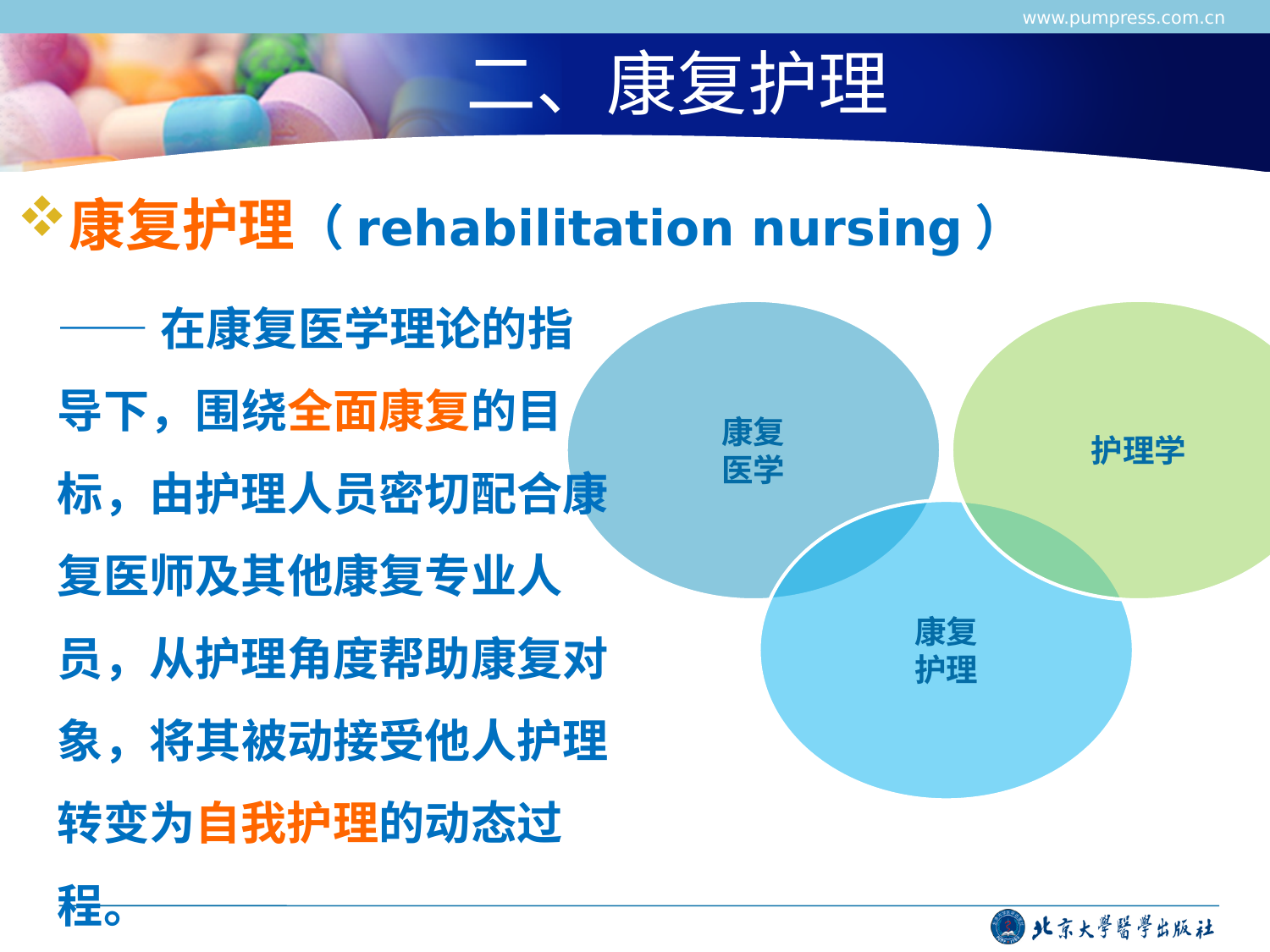

www.pumpress.com.cn
# 二、康复护理
康复护理（rehabilitation nursing）
——在康复医学理论的指导下，围绕全面康复的目标，由护理人员密切配合康复医师及其他康复专业人员，从护理角度帮助康复对象，将其被动接受他人护理转变为自我护理的动态过程。
康复
医学
康复
护理
护理学